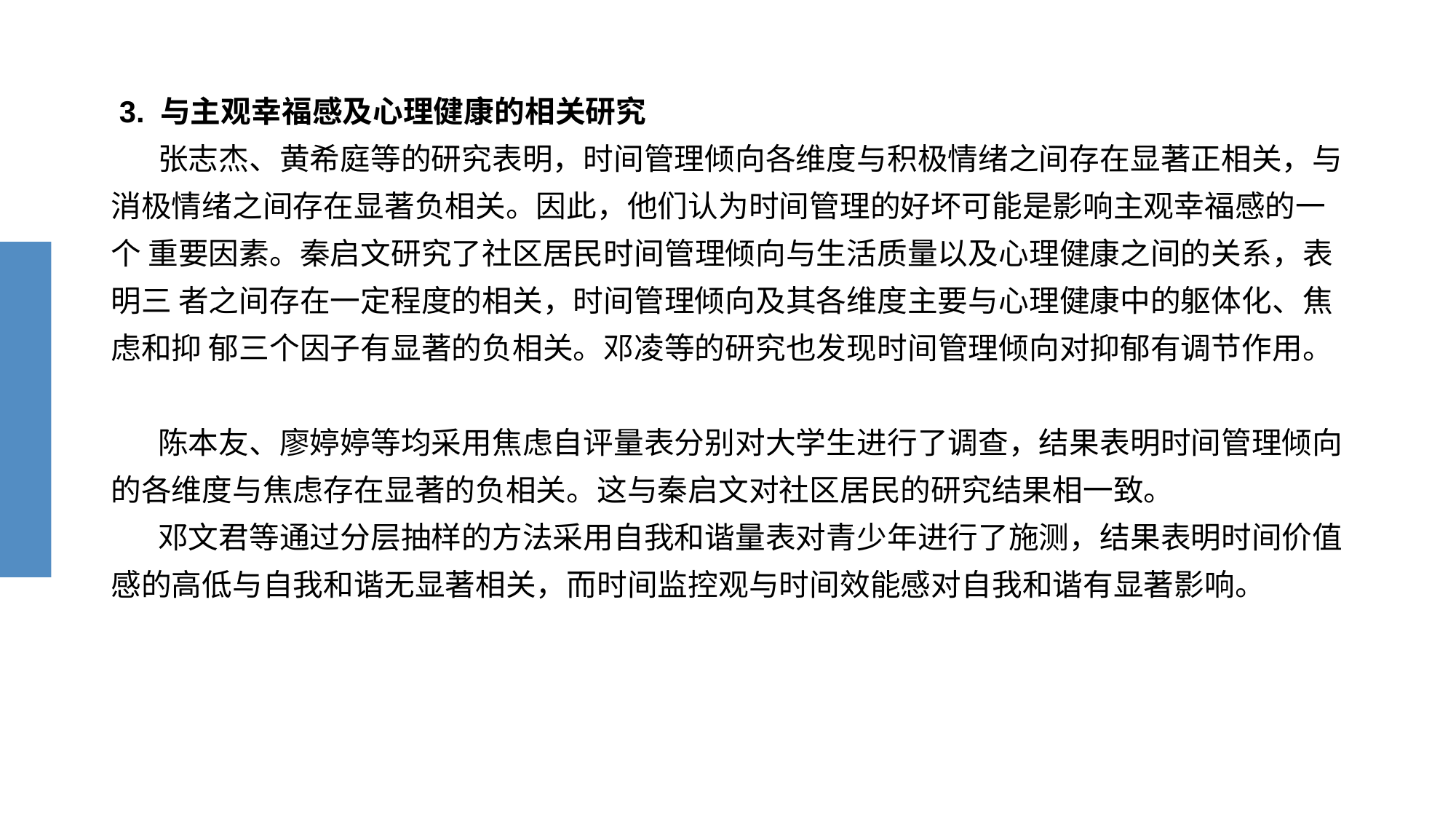

# 3. 与主观幸福感及心理健康的相关研究 张志杰、黄希庭等的研究表明，时间管理倾向各维度与积极情绪之间存在显著正相关，与 消极情绪之间存在显著负相关。因此，他们认为时间管理的好坏可能是影响主观幸福感的一个 重要因素。秦启文研究了社区居民时间管理倾向与生活质量以及心理健康之间的关系，表明三 者之间存在一定程度的相关，时间管理倾向及其各维度主要与心理健康中的躯体化、焦虑和抑 郁三个因子有显著的负相关。邓凌等的研究也发现时间管理倾向对抑郁有调节作用。 陈本友、廖婷婷等均采用焦虑自评量表分别对大学生进行了调查，结果表明时间管理倾向 的各维度与焦虑存在显著的负相关。这与秦启文对社区居民的研究结果相一致。 邓文君等通过分层抽样的方法采用自我和谐量表对青少年进行了施测，结果表明时间价值 感的高低与自我和谐无显著相关，而时间监控观与时间效能感对自我和谐有显著影响。